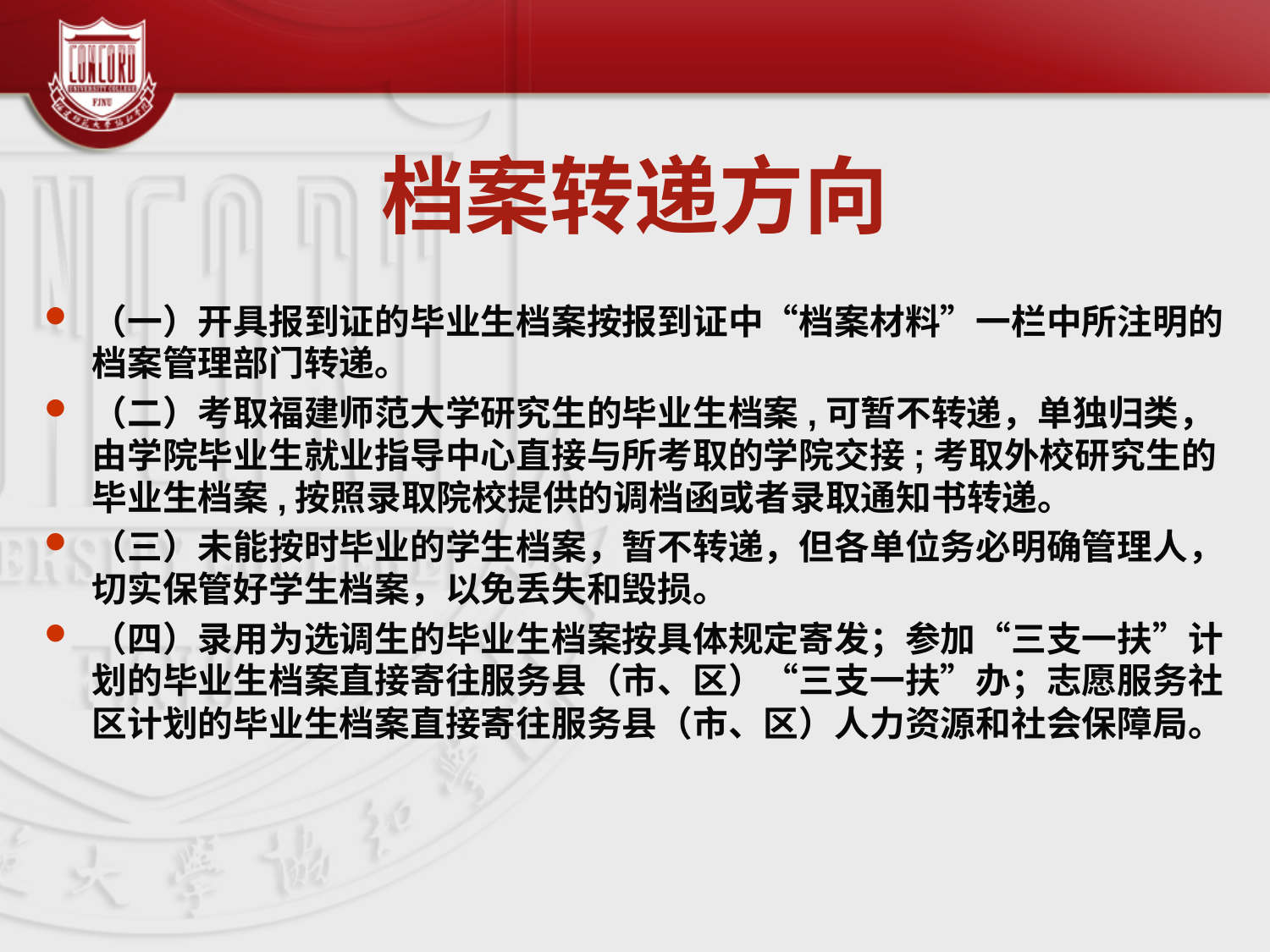

# 档案转递方向

（一）开具报到证的毕业生档案按报到证中“档案材料”一栏中所注明的档案管理部门转递。
（二）考取福建师范大学研究生的毕业生档案,可暂不转递，单独归类，由学院毕业生就业指导中心直接与所考取的学院交接;考取外校研究生的毕业生档案,按照录取院校提供的调档函或者录取通知书转递。
（三）未能按时毕业的学生档案，暂不转递，但各单位务必明确管理人，切实保管好学生档案，以免丢失和毁损。
（四）录用为选调生的毕业生档案按具体规定寄发；参加“三支一扶”计划的毕业生档案直接寄往服务县（市、区）“三支一扶”办；志愿服务社区计划的毕业生档案直接寄往服务县（市、区）人力资源和社会保障局。